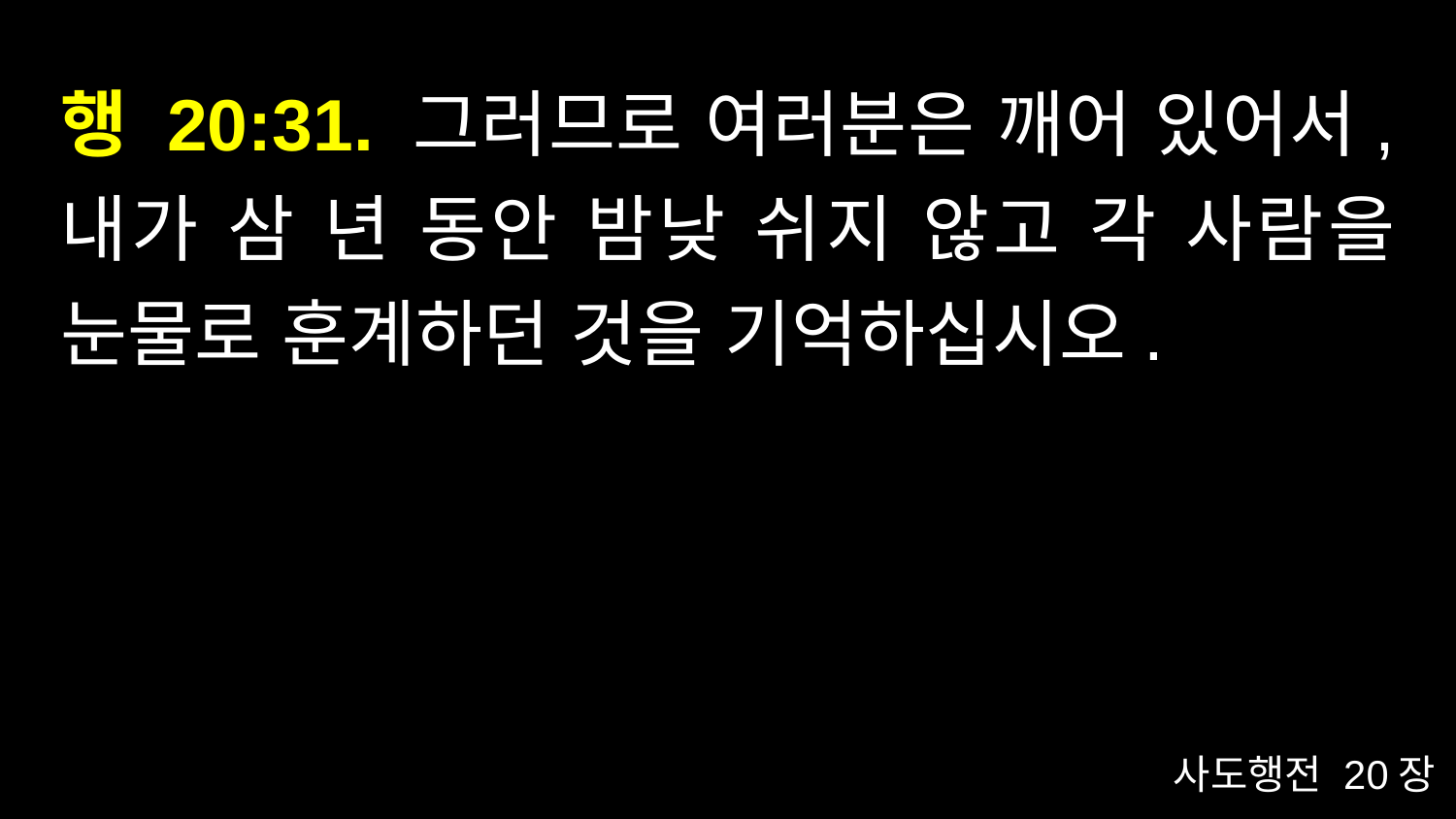

# 행 20:31. 그러므로 여러분은 깨어 있어서, 내가 삼 년 동안 밤낮 쉬지 않고 각 사람을 눈물로 훈계하던 것을 기억하십시오.
사도행전 20장